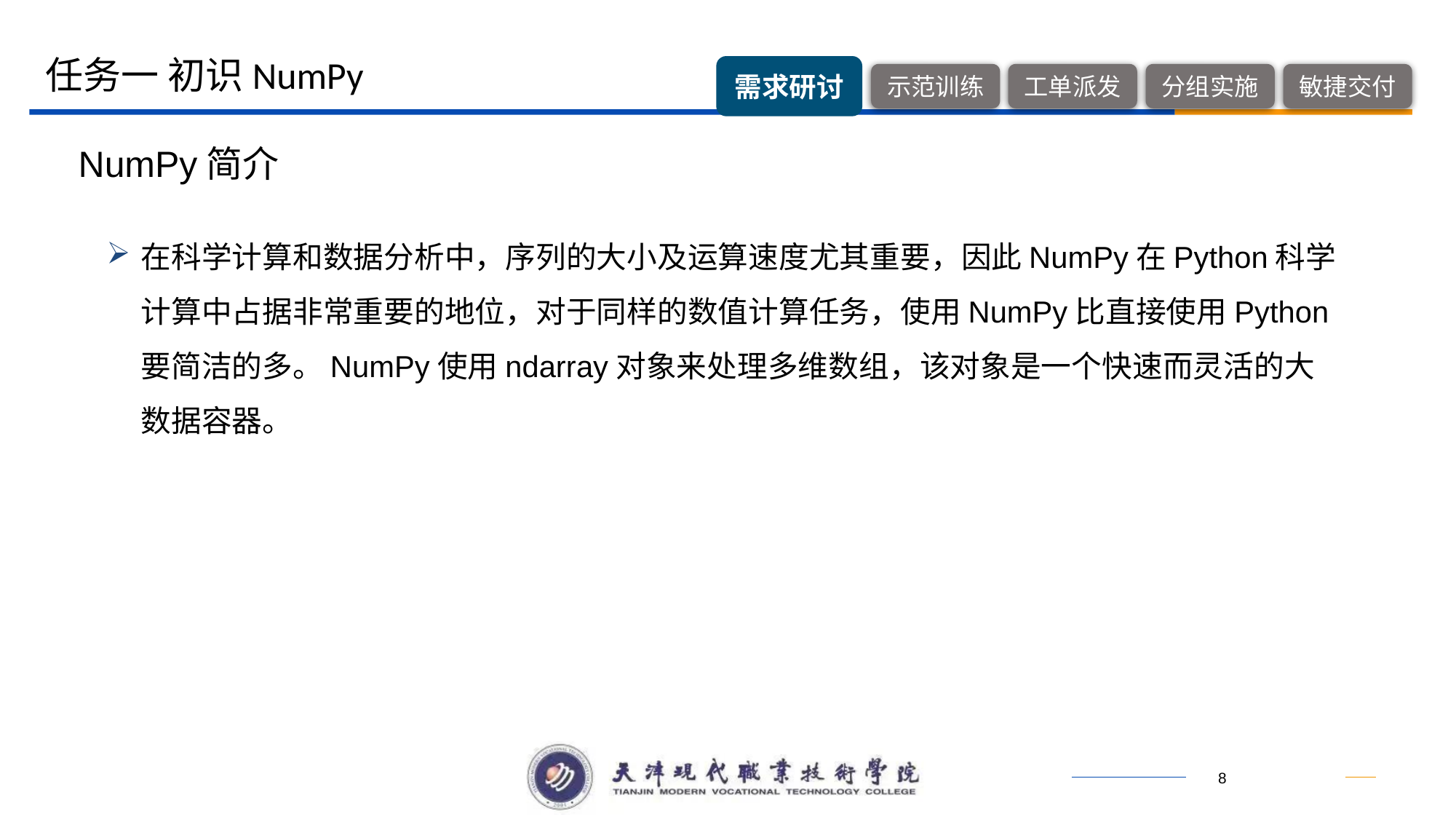

任务一 初识NumPy

NumPy简介
在科学计算和数据分析中，序列的大小及运算速度尤其重要，因此NumPy在Python科学计算中占据非常重要的地位，对于同样的数值计算任务，使用NumPy比直接使用Python要简洁的多。NumPy使用ndarray对象来处理多维数组，该对象是一个快速而灵活的大数据容器。